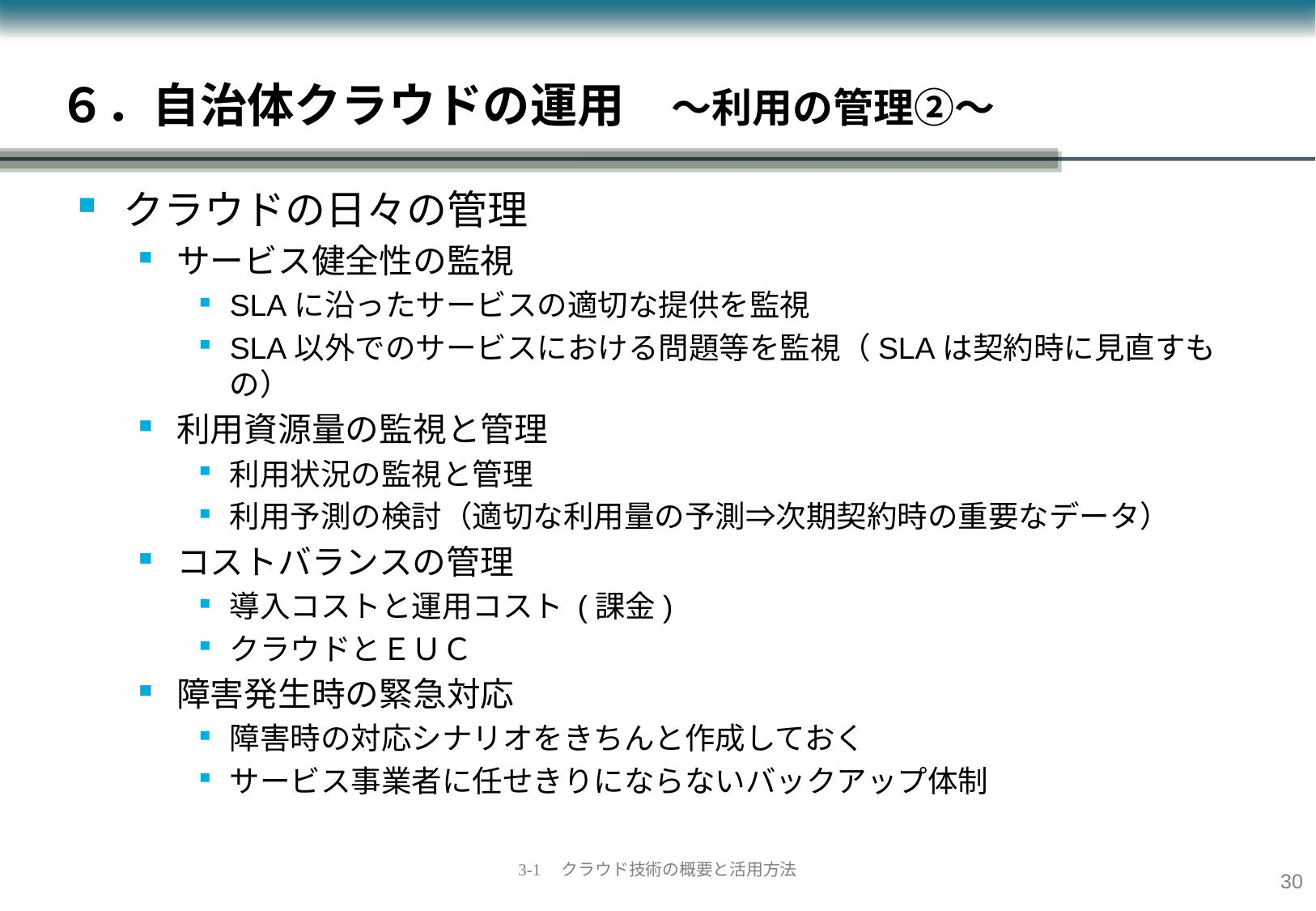

# ６．自治体クラウドの運用　～利用の管理②～
クラウドの日々の管理
サービス健全性の監視
SLAに沿ったサービスの適切な提供を監視
SLA以外でのサービスにおける問題等を監視（SLAは契約時に見直すもの）
利用資源量の監視と管理
利用状況の監視と管理
利用予測の検討（適切な利用量の予測⇒次期契約時の重要なデータ）
コストバランスの管理
導入コストと運用コスト (課金)
クラウドとＥＵＣ
障害発生時の緊急対応
障害時の対応シナリオをきちんと作成しておく
サービス事業者に任せきりにならないバックアップ体制
30
3-1　クラウド技術の概要と活用方法